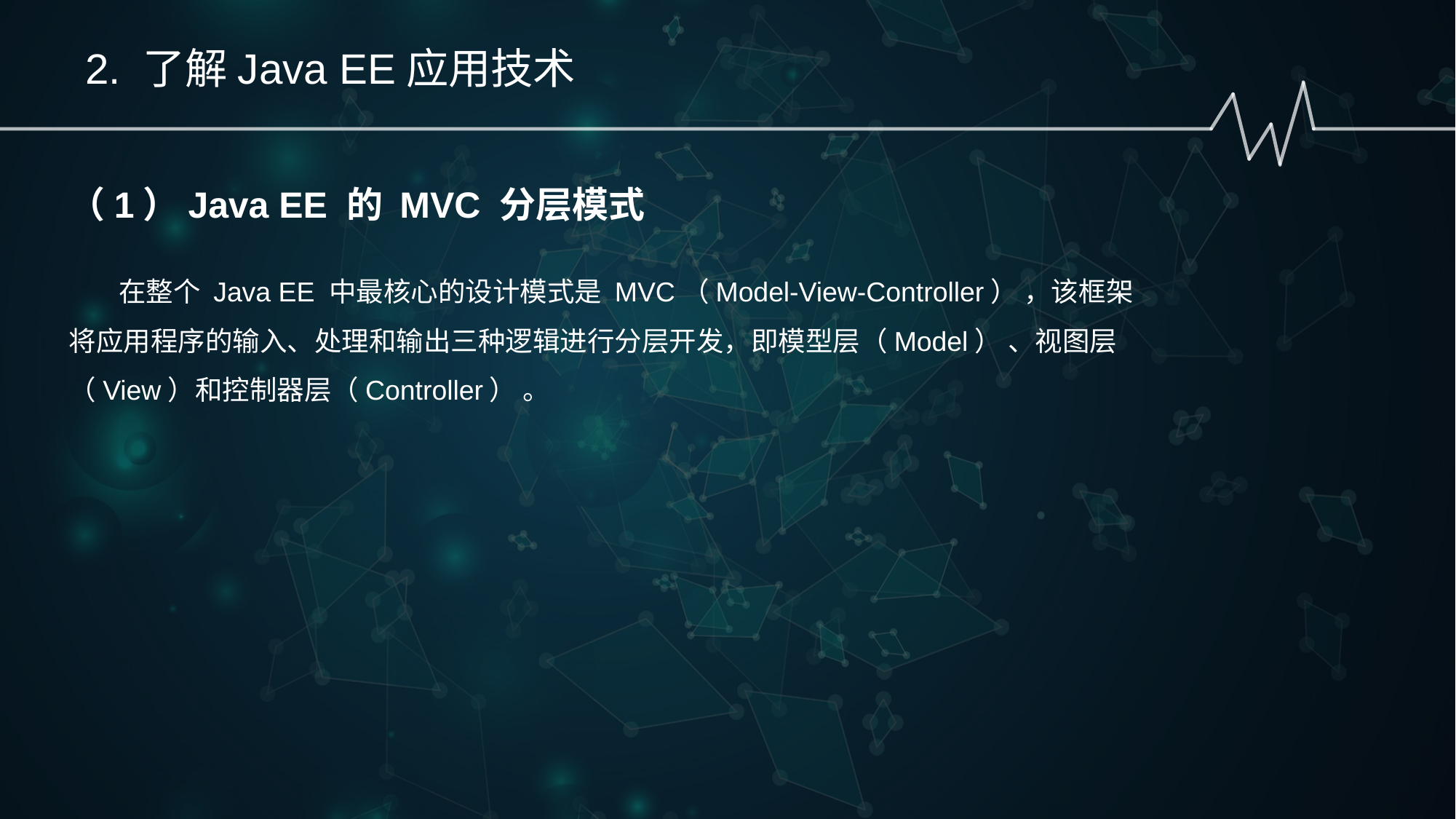

2. 了解Java EE应用技术
（1）Java EE 的 MVC 分层模式

       在整个 Java EE 中最核心的设计模式是 MVC（Model-View-Controller） ，该框架
将应用程序的输入、处理和输出三种逻辑进行分层开发，即模型层（Model） 、视图层
（View）和控制器层（Controller） 。